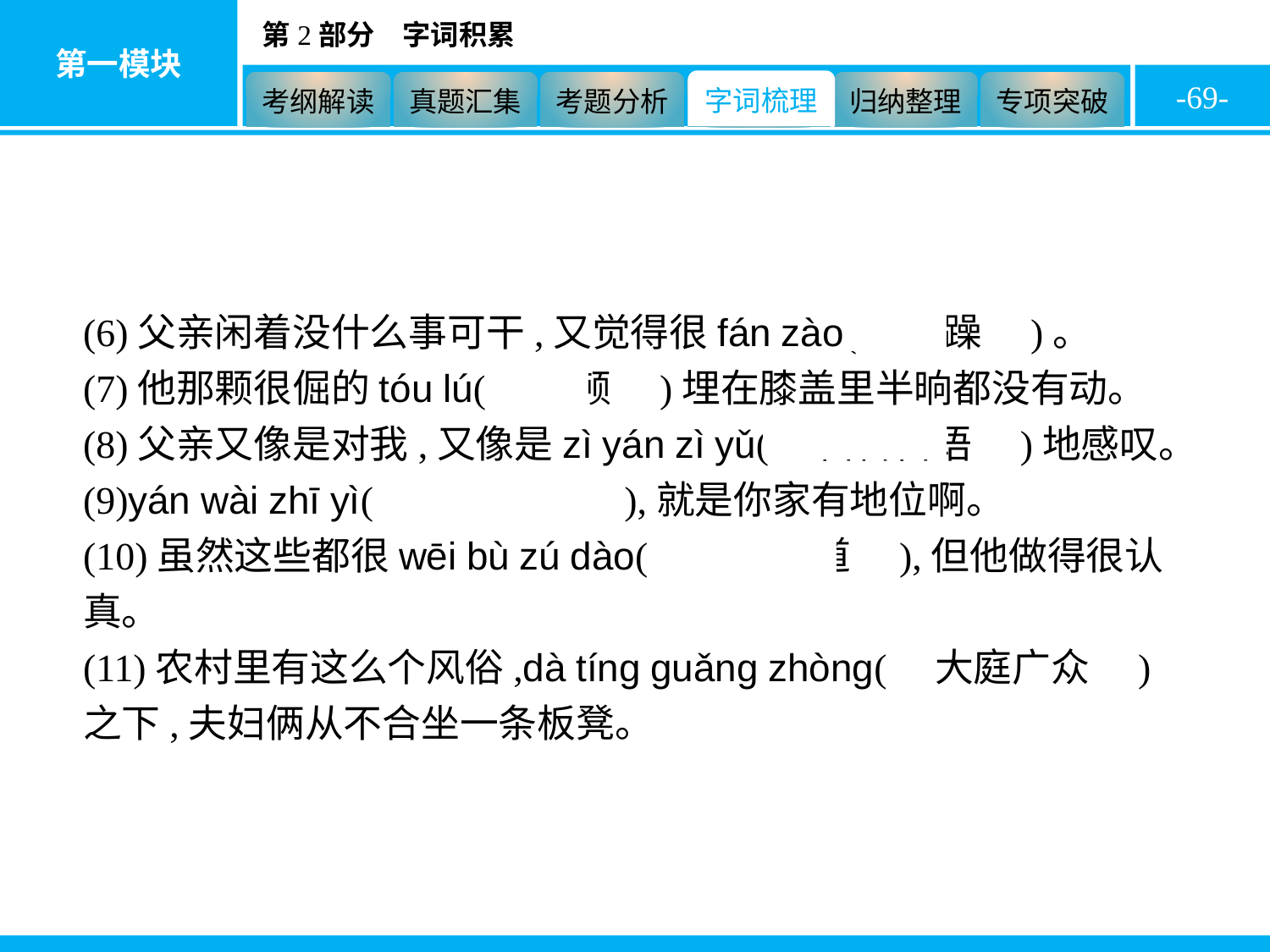

-69-
(6)父亲闲着没什么事可干,又觉得很fán zào(　烦躁　)。
(7)他那颗很倔的tóu lú(　头颅　)埋在膝盖里半晌都没有动。
(8)父亲又像是对我,又像是zì yán zì yǔ(　自言自语　)地感叹。
(9)yán wài zhī yì(　言外之意　),就是你家有地位啊。
(10)虽然这些都很wēi bù zú dào(　微不足道　),但他做得很认真。
(11)农村里有这么个风俗,dà tíng guǎng zhòng(　大庭广众　)之下,夫妇俩从不合坐一条板凳。